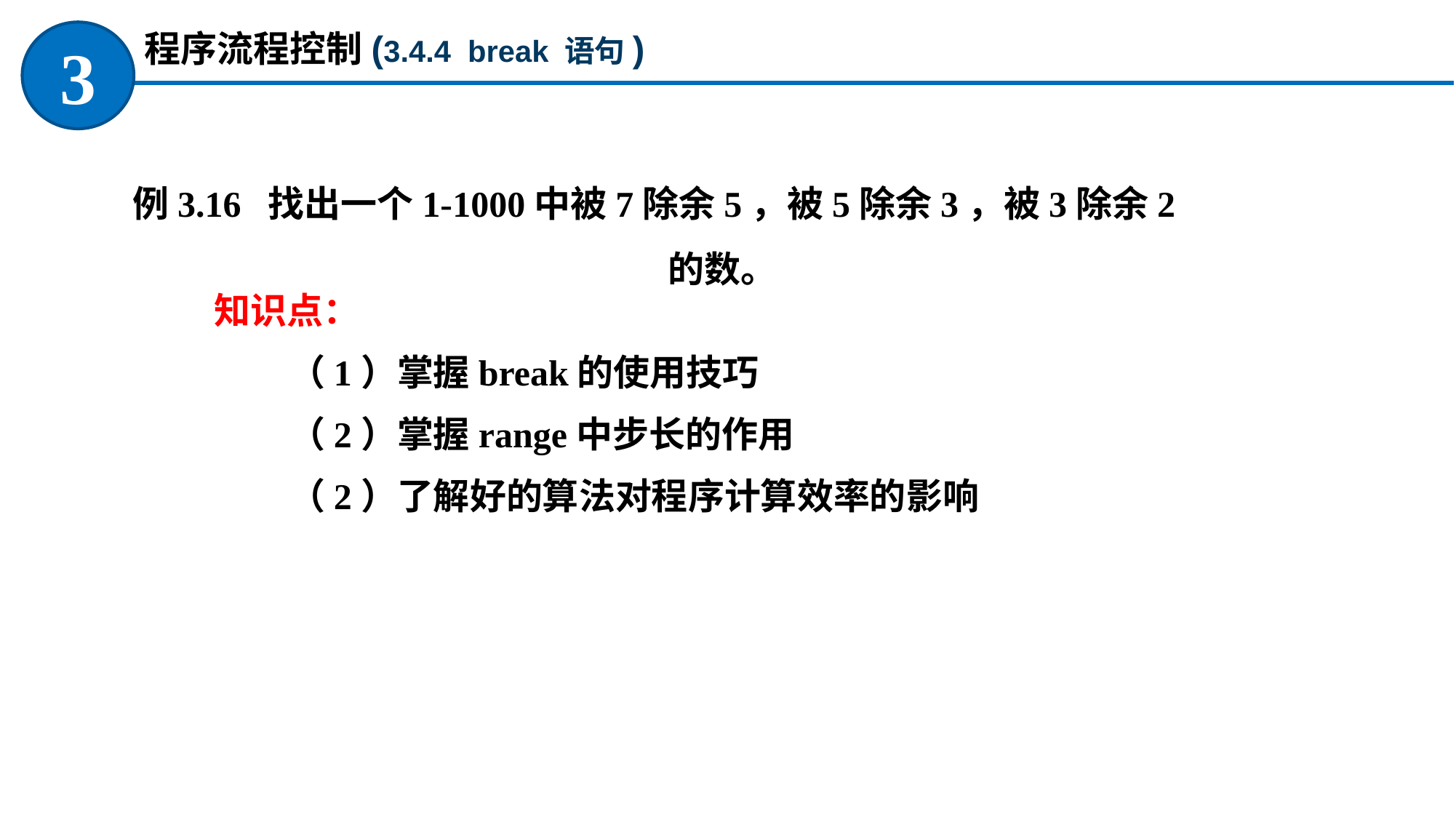

程序流程控制(3.4.4  break 语句)
3
例3.16  找出一个1-1000中被7除余5，被5除余3，被3除余2的数。
知识点：
（1）掌握break的使用技巧
（2）掌握range中步长的作用
（2）了解好的算法对程序计算效率的影响